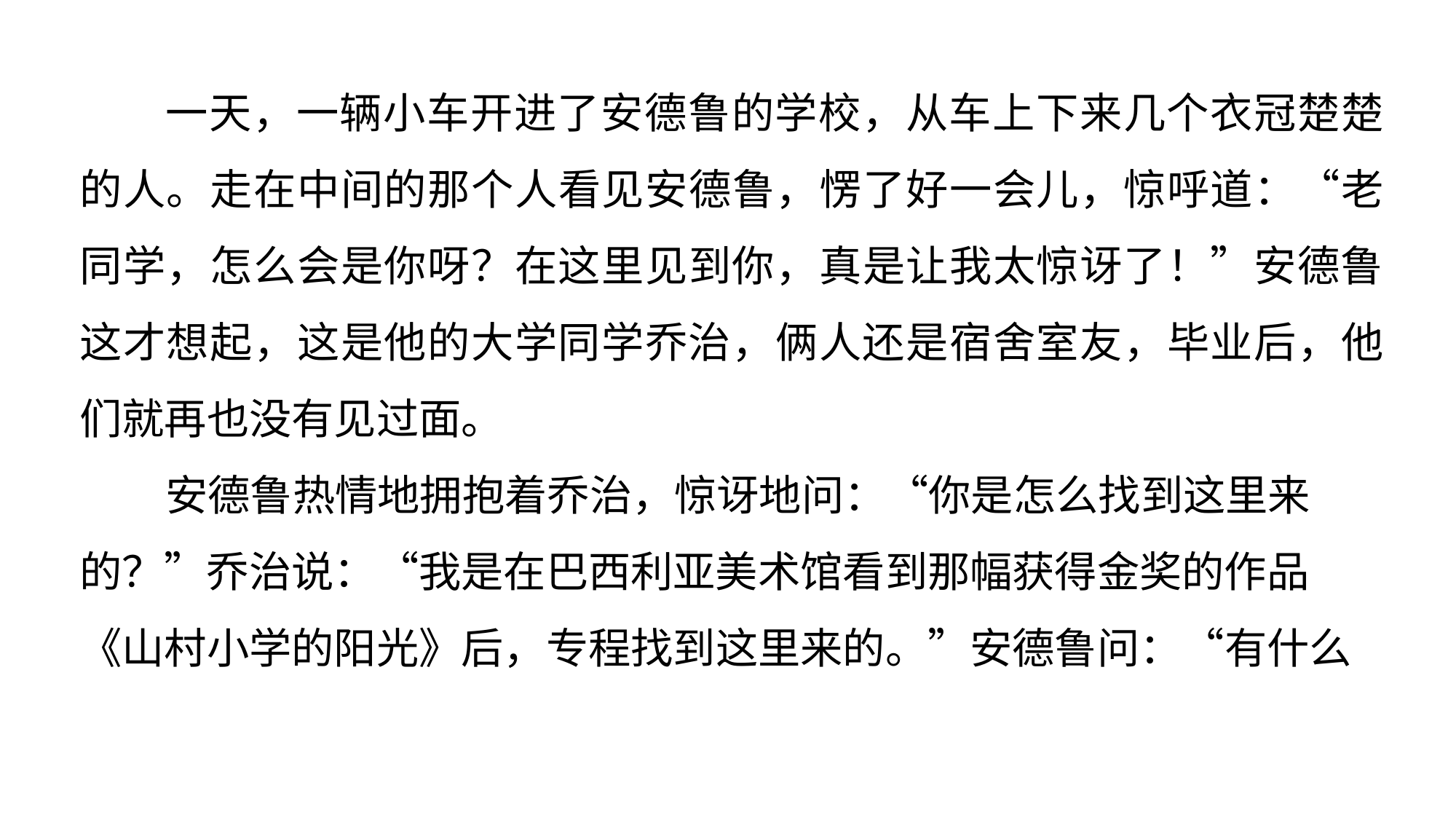

一天，一辆小车开进了安德鲁的学校，从车上下来几个衣冠楚楚的人。走在中间的那个人看见安德鲁，愣了好一会儿，惊呼道：“老同学，怎么会是你呀？在这里见到你，真是让我太惊讶了！”安德鲁这才想起，这是他的大学同学乔治，俩人还是宿舍室友，毕业后，他们就再也没有见过面。
安德鲁热情地拥抱着乔治，惊讶地问：“你是怎么找到这里来的？”乔治说：“我是在巴西利亚美术馆看到那幅获得金奖的作品《山村小学的阳光》后，专程找到这里来的。”安德鲁问：“有什么